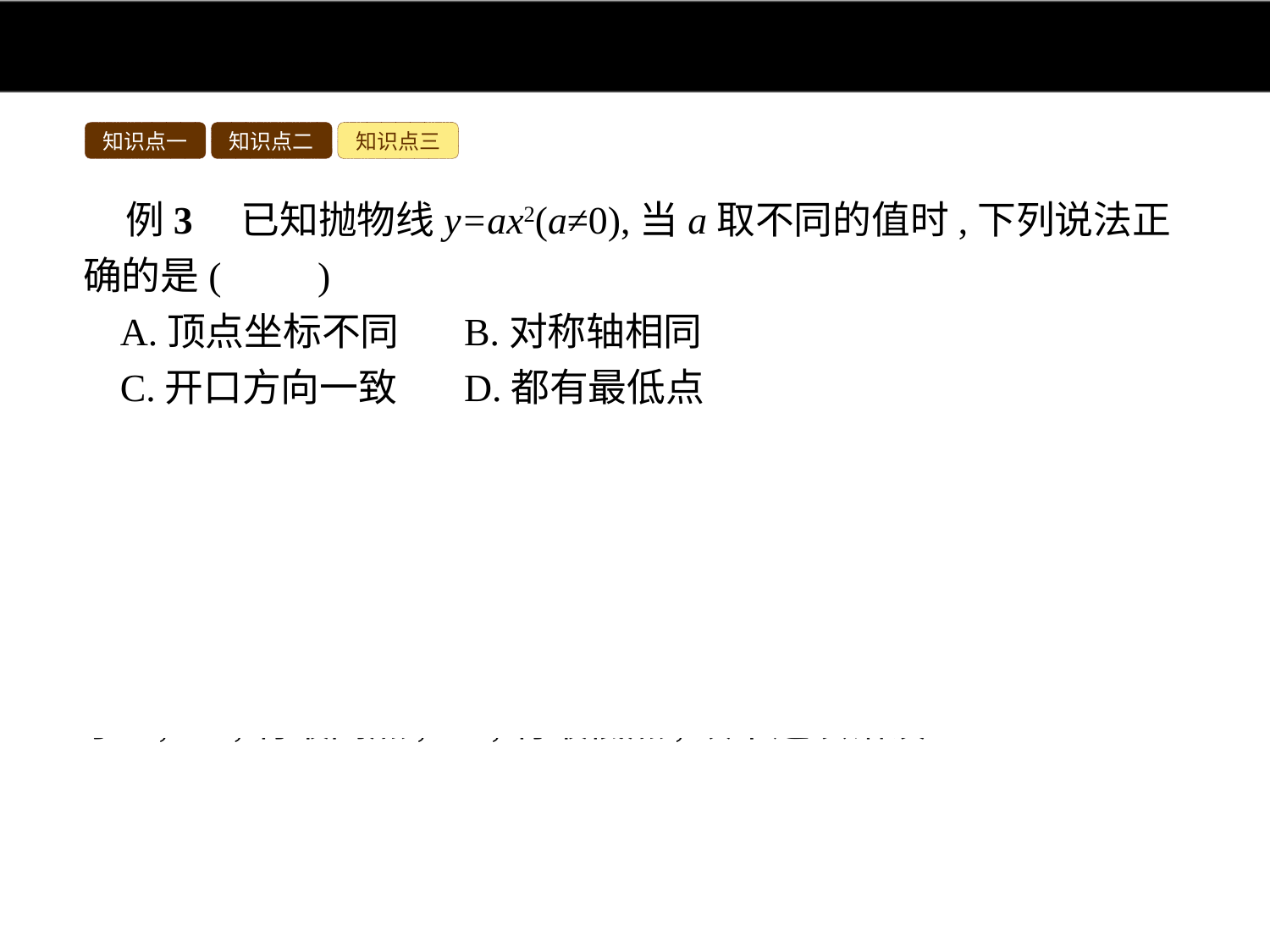

知识点一
知识点二
知识点三
例3　已知抛物线y=ax2(a≠0),当a取不同的值时,下列说法正确的是(　　)
A.顶点坐标不同	B.对称轴相同
C.开口方向一致	D.都有最低点
解析:根据二次函数的顶点坐标,对称轴和开口方向以及最高(低)点等,对各选项分析判断利用排除法求解.对于A,不论a为何值,顶点坐标都是(0,0),故本选项错误;对于B,不论a为何值,对称轴为y轴,故本选项正确;对于C,a>0,抛物线开口向上,a<0,抛物线开口向下,所以开口方向一致是错误的,故本选项错误;对于D,a>0,有最高点,a<0,有最低点,故本选项错误.
答案:B